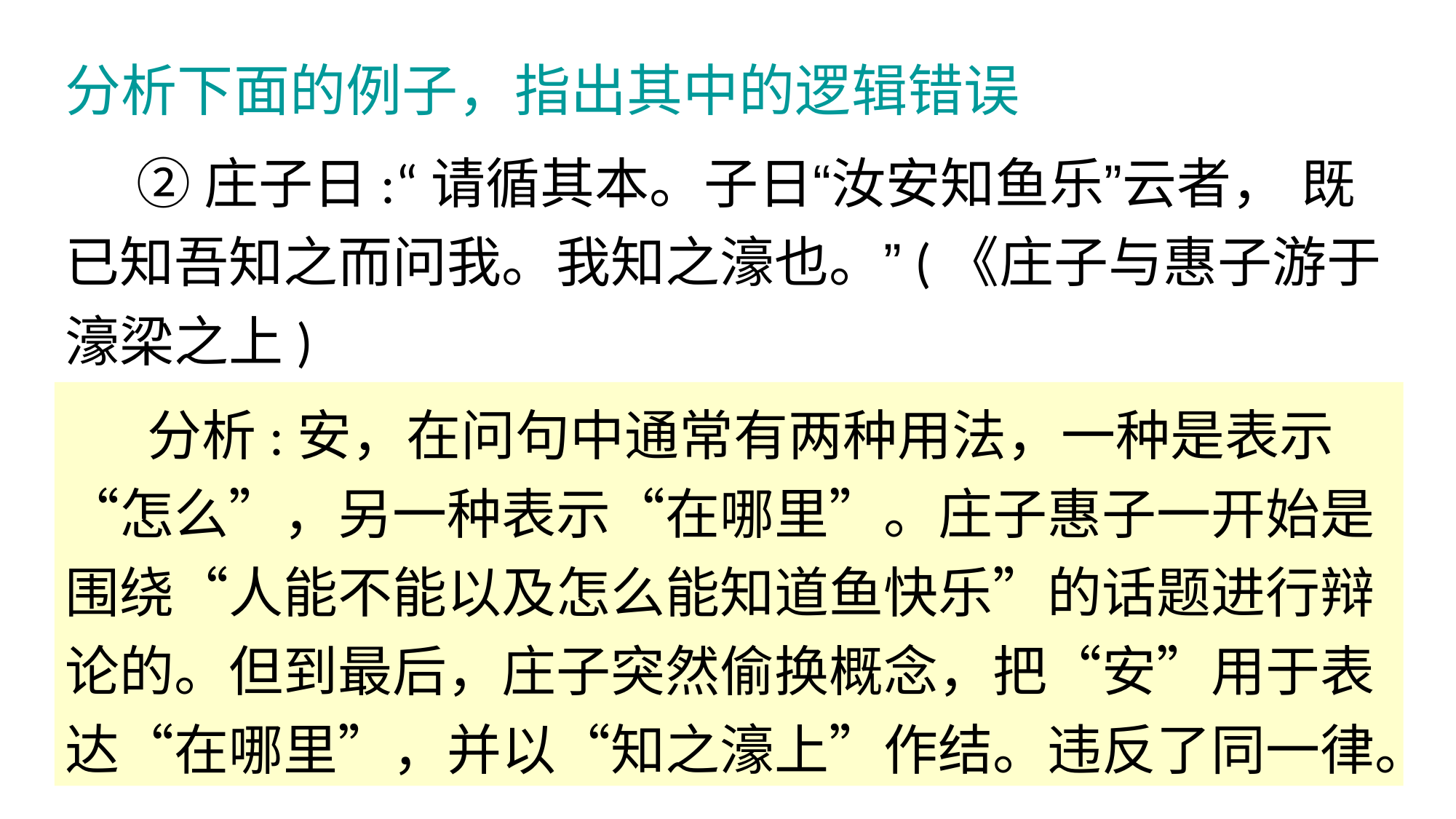

分析下面的例子，指出其中的逻辑错误
        ②庄子日:“请循其本。子日“汝安知鱼乐”云者， 既已知吾知之而问我。我知之濠也。”(《庄子与惠子游于濠梁之上)
        分析:安，在问句中通常有两种用法，一种是表示“怎么”，另一种表示“在哪里”。庄子惠子一开始是围绕“人能不能以及怎么能知道鱼快乐”的话题进行辩论的。但到最后，庄子突然偷换概念，把“安”用于表达“在哪里”，并以“知之濠上”作结。违反了同一律。